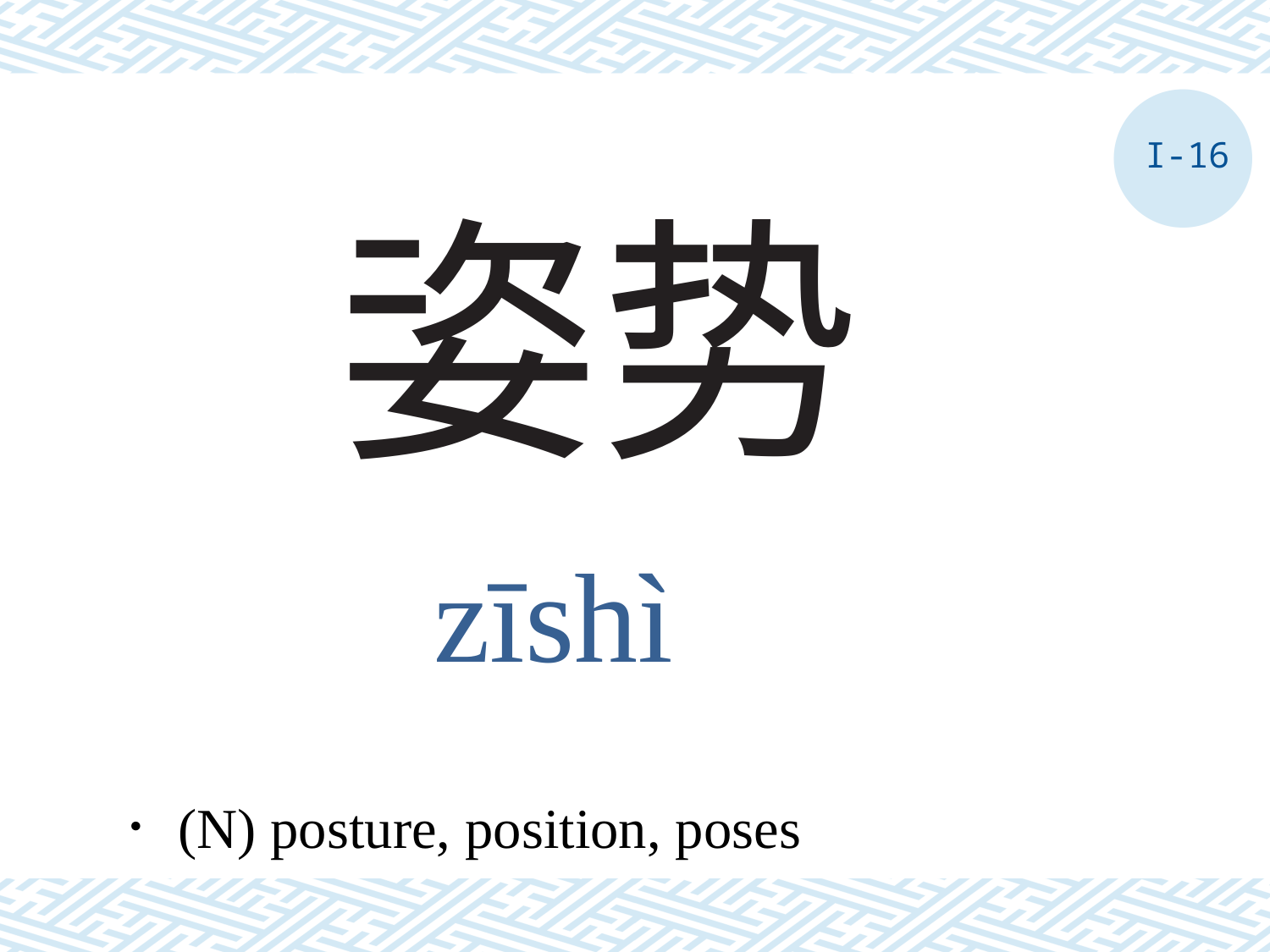

I-16

# 姿势
zīshì
．(N) posture, position, poses